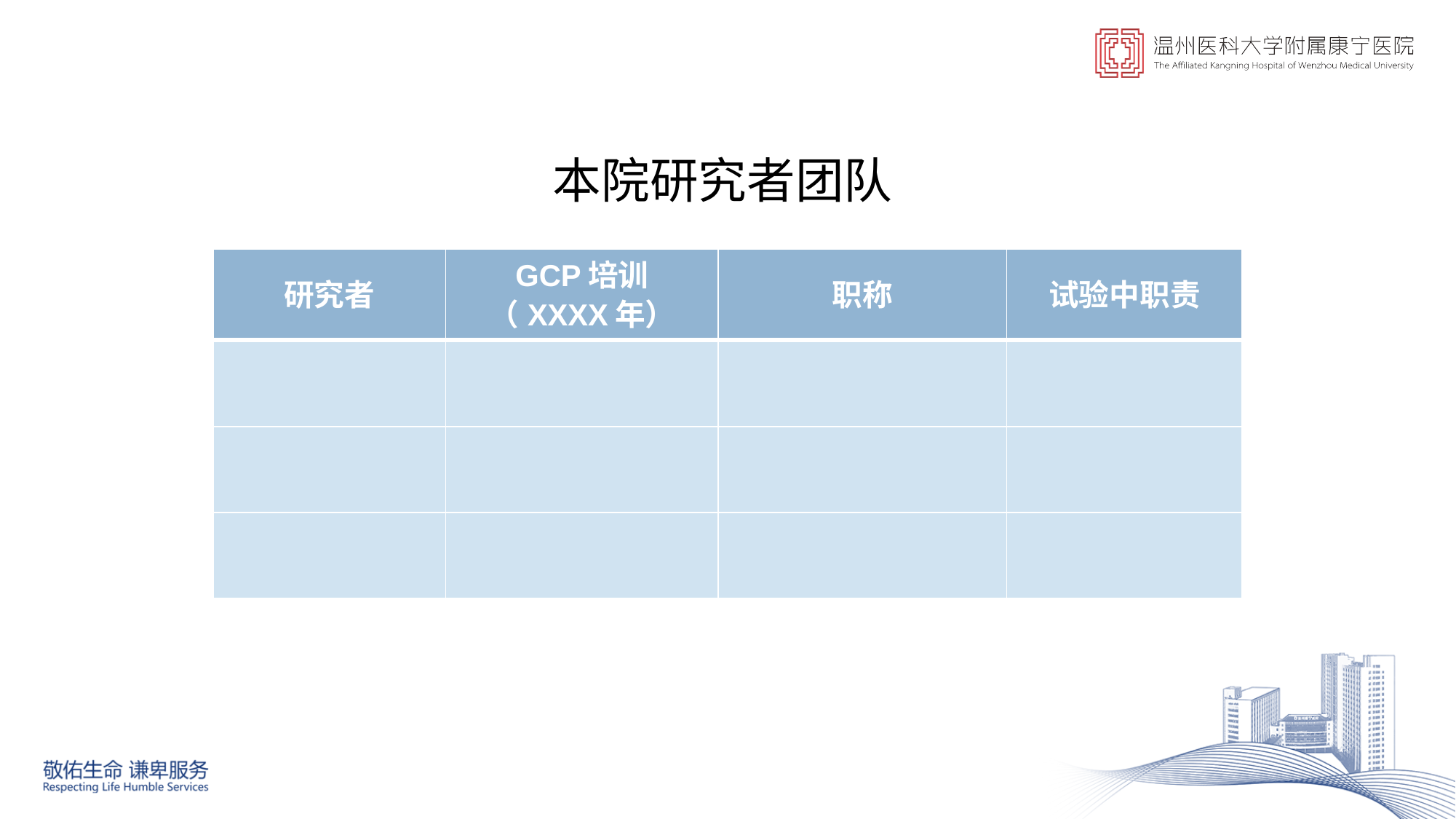

本院研究者团队
| 研究者 | GCP培训（XXXX年） | 职称 | 试验中职责 |
| --- | --- | --- | --- |
|  |  |  |  |
|  |  |  |  |
|  |  |  |  |